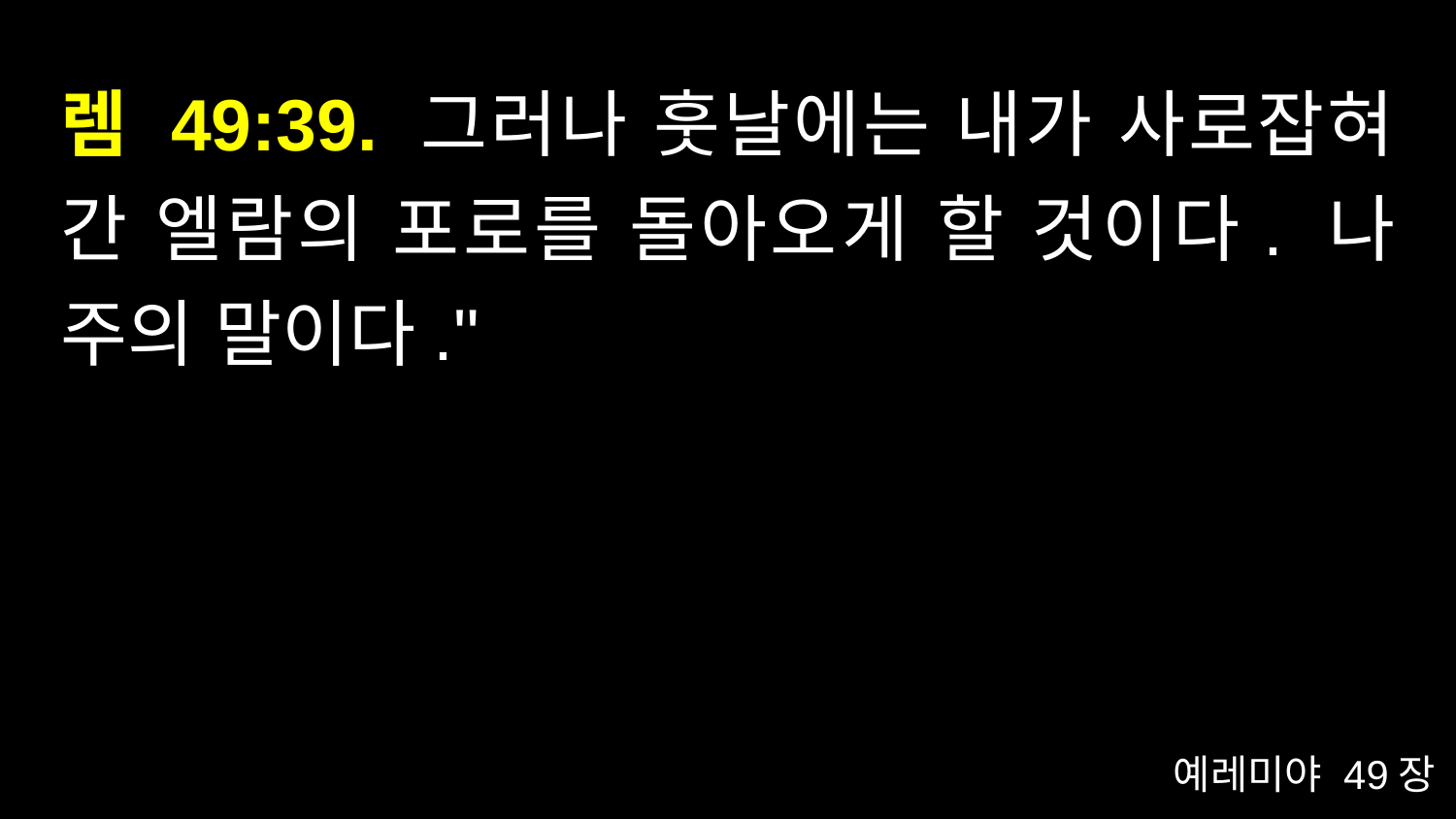

# 렘 49:39. 그러나 훗날에는 내가 사로잡혀 간 엘람의 포로를 돌아오게 할 것이다. 나 주의 말이다."
예레미야 49장